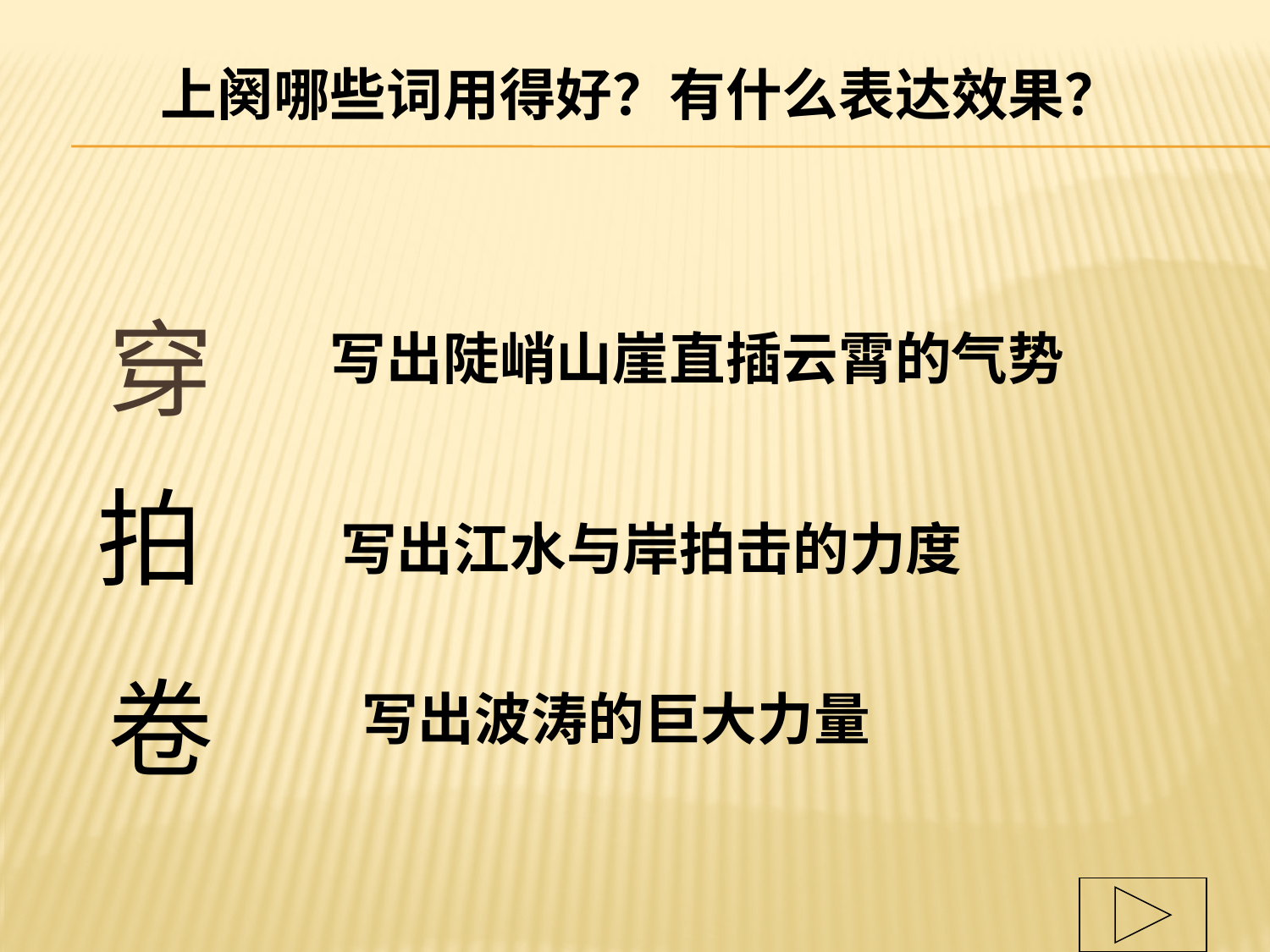

上阕哪些词用得好？有什么表达效果？
穿
写出陡峭山崖直插云霄的气势
拍
写出江水与岸拍击的力度
卷
写出波涛的巨大力量